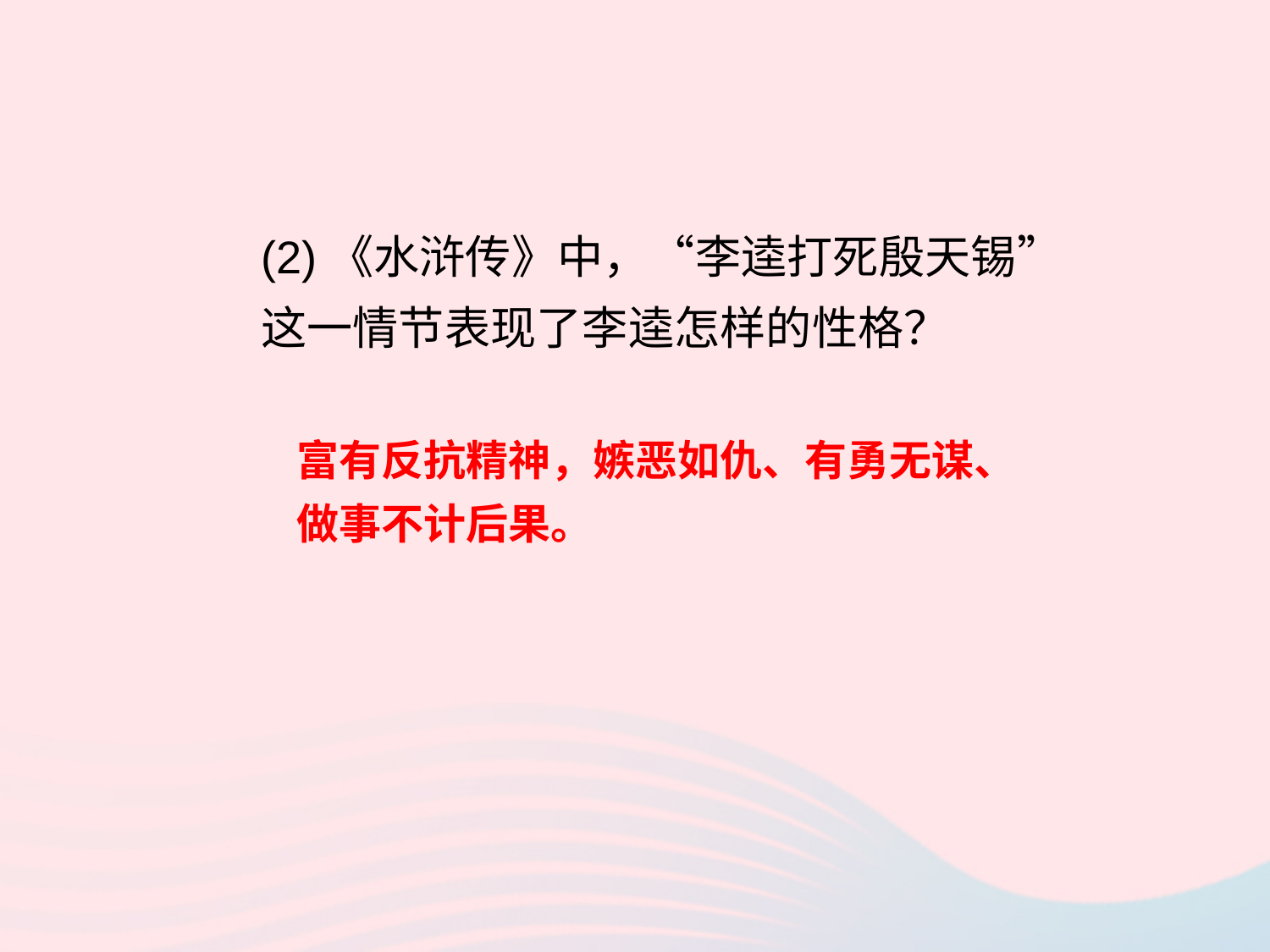

(2)《水浒传》中，“李逵打死殷天锡”这一情节表现了李逵怎样的性格？
富有反抗精神，嫉恶如仇、有勇无谋、做事不计后果。